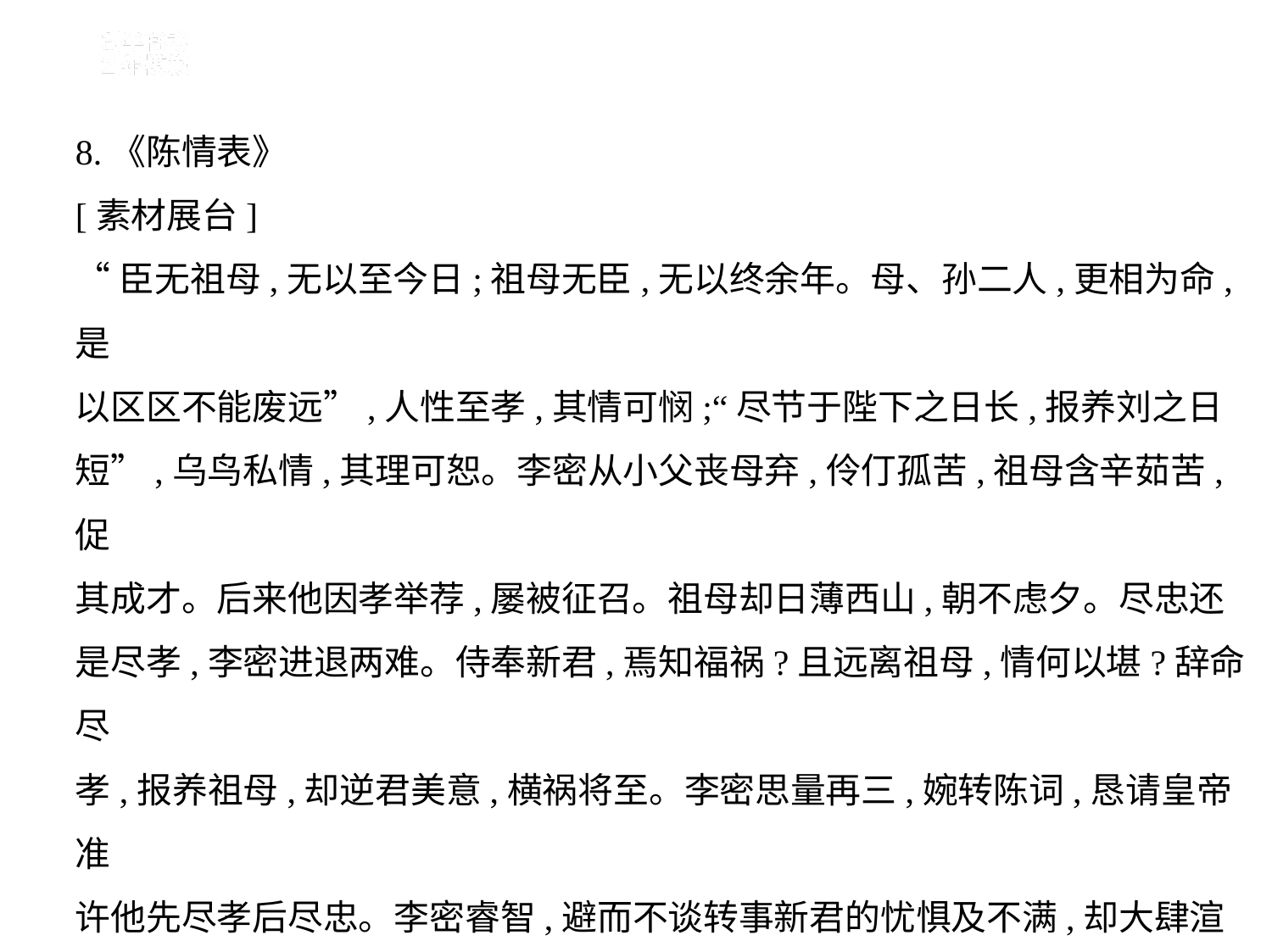

8.《陈情表》
[素材展台]
“臣无祖母,无以至今日;祖母无臣,无以终余年。母、孙二人,更相为命,是
以区区不能废远”,人性至孝,其情可悯;“尽节于陛下之日长,报养刘之日
短”,乌鸟私情,其理可恕。李密从小父丧母弃,伶仃孤苦,祖母含辛茹苦,促
其成才。后来他因孝举荐,屡被征召。祖母却日薄西山,朝不虑夕。尽忠还
是尽孝,李密进退两难。侍奉新君,焉知福祸?且远离祖母,情何以堪?辞命尽
孝,报养祖母,却逆君美意,横祸将至。李密思量再三,婉转陈词,恳请皇帝准
许他先尽孝后尽忠。李密睿智,避而不谈转事新君的忧惧及不满,却大肆渲
染自己对祖母的感情与孝情。李密用婉转恳切之词感动了皇帝,得以报答
祖母养育之恩,且避免了拒任新朝的罪过。李密机警善辩,以退为进,既赡
养了祖母,又保全了自己。